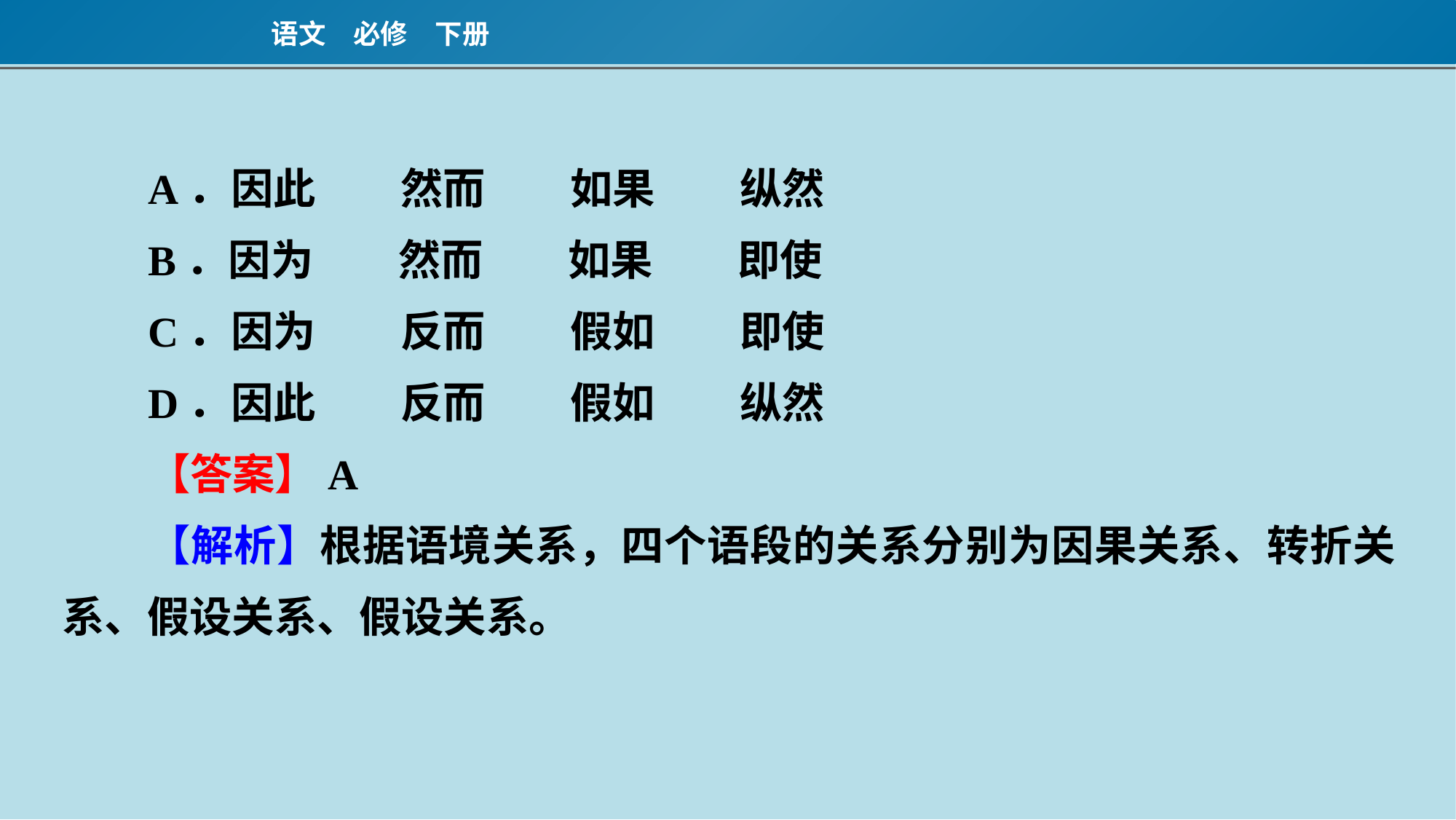

A．因此　　然而　　如果　　纵然
B．因为　　然而　　如果　　即使
C．因为　　反而　　假如　　即使
D．因此　　反而　　假如　　纵然
【答案】A
【解析】根据语境关系，四个语段的关系分别为因果关系、转折关系、假设关系、假设关系。